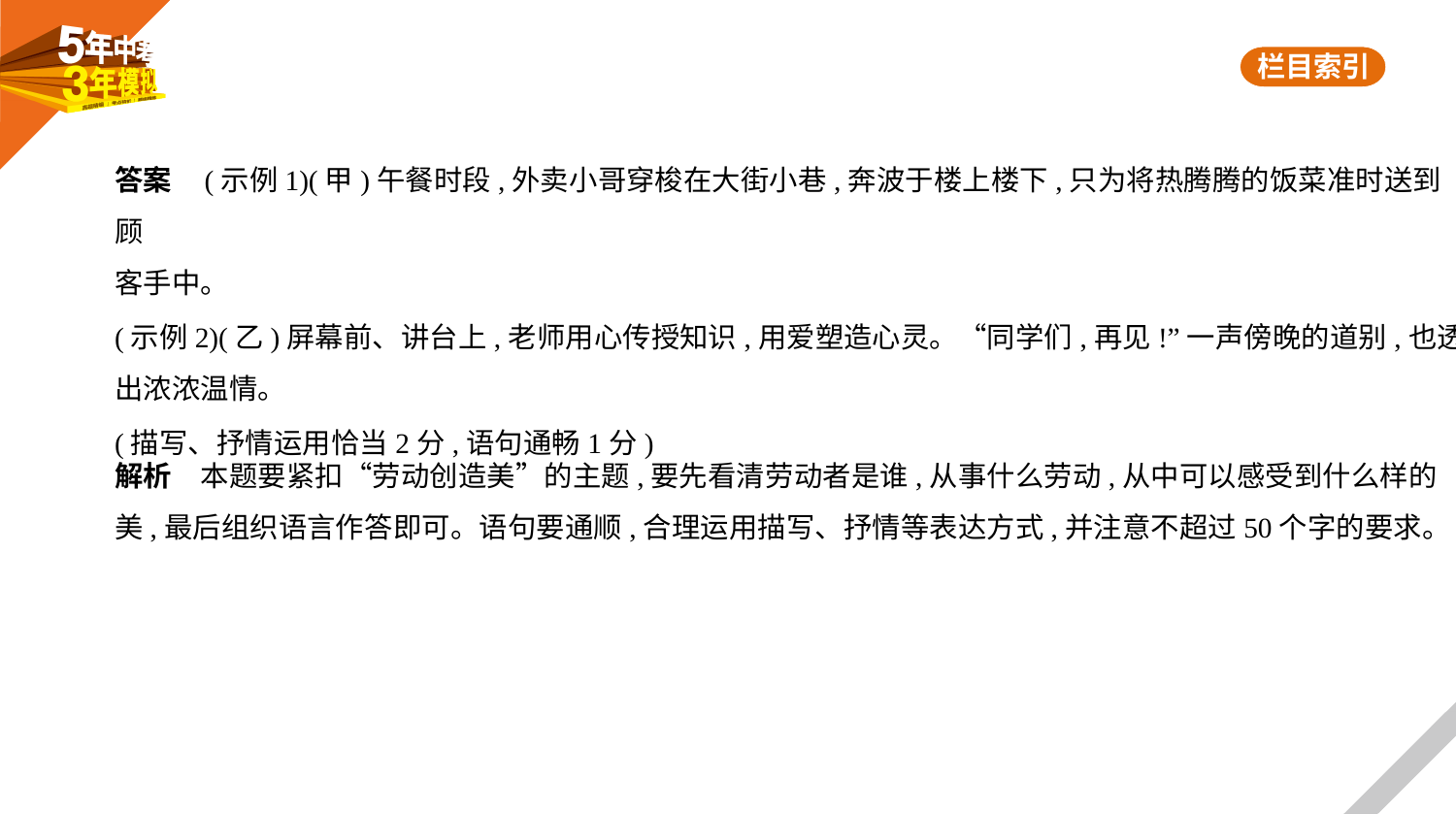

答案    (示例1)(甲)午餐时段,外卖小哥穿梭在大街小巷,奔波于楼上楼下,只为将热腾腾的饭菜准时送到顾
客手中。
(示例2)(乙)屏幕前、讲台上,老师用心传授知识,用爱塑造心灵。“同学们,再见!”一声傍晚的道别,也透
出浓浓温情。
(描写、抒情运用恰当2分,语句通畅1分)
解析　本题要紧扣“劳动创造美”的主题,要先看清劳动者是谁,从事什么劳动,从中可以感受到什么样的
美,最后组织语言作答即可。语句要通顺,合理运用描写、抒情等表达方式,并注意不超过50个字的要求。